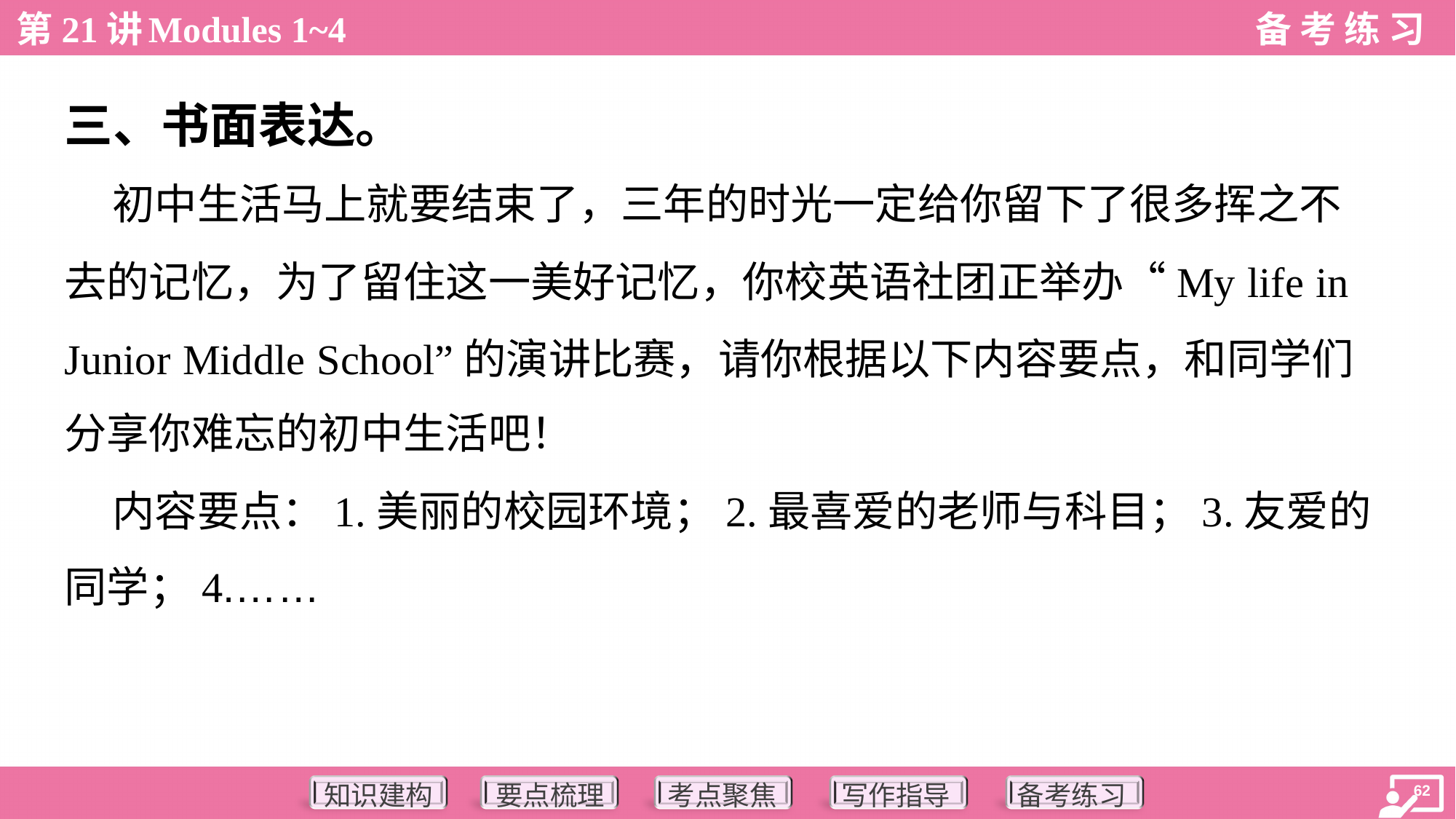

三、书面表达。
    初中生活马上就要结束了，三年的时光一定给你留下了很多挥之不
去的记忆，为了留住这一美好记忆，你校英语社团正举办“My life in
Junior Middle School”的演讲比赛，请你根据以下内容要点，和同学们
分享你难忘的初中生活吧！
    内容要点：1.美丽的校园环境；2.最喜爱的老师与科目；3.友爱的
同学；4.……